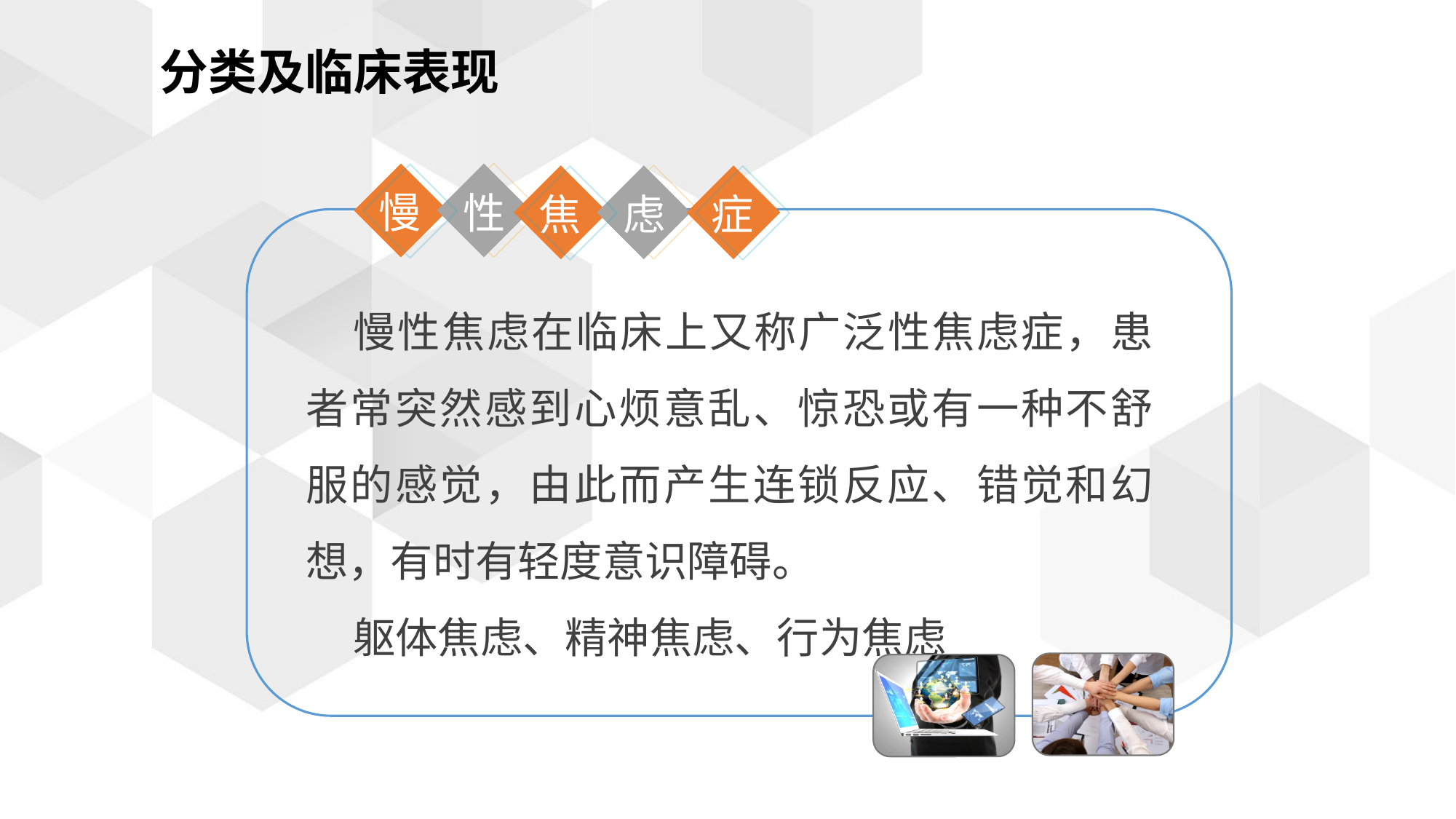

分类及临床表现

慢

性

焦

症

虑

慢性焦虑在临床上又称广泛性焦虑症，患者常突然感到心烦意乱、惊恐或有一种不舒服的感觉，由此而产生连锁反应、错觉和幻想，有时有轻度意识障碍。
躯体焦虑、精神焦虑、行为焦虑